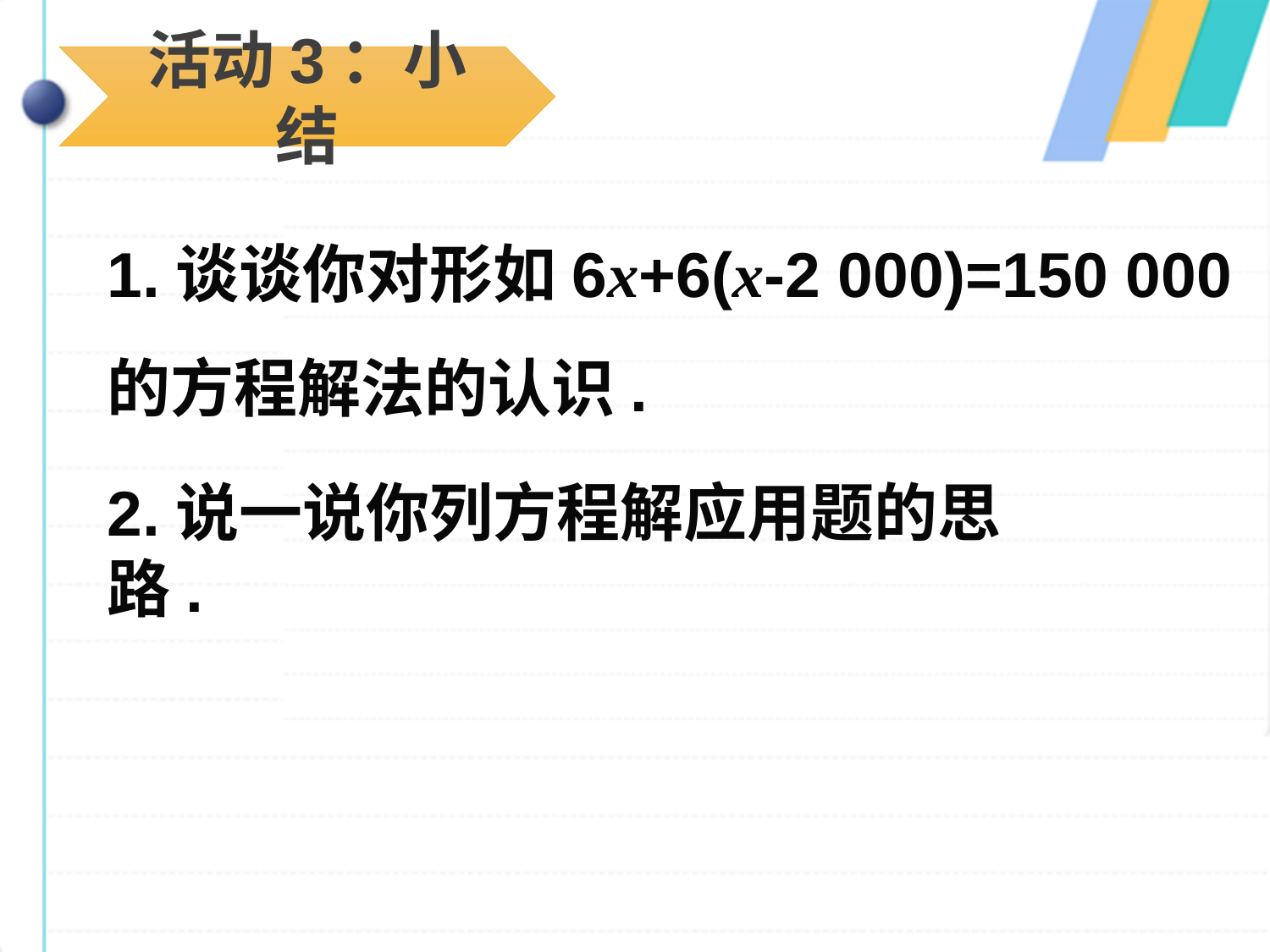

活动3：小结
1.谈谈你对形如6x+6(x-2 000)=150 000的方程解法的认识.

2.说一说你列方程解应用题的思路.